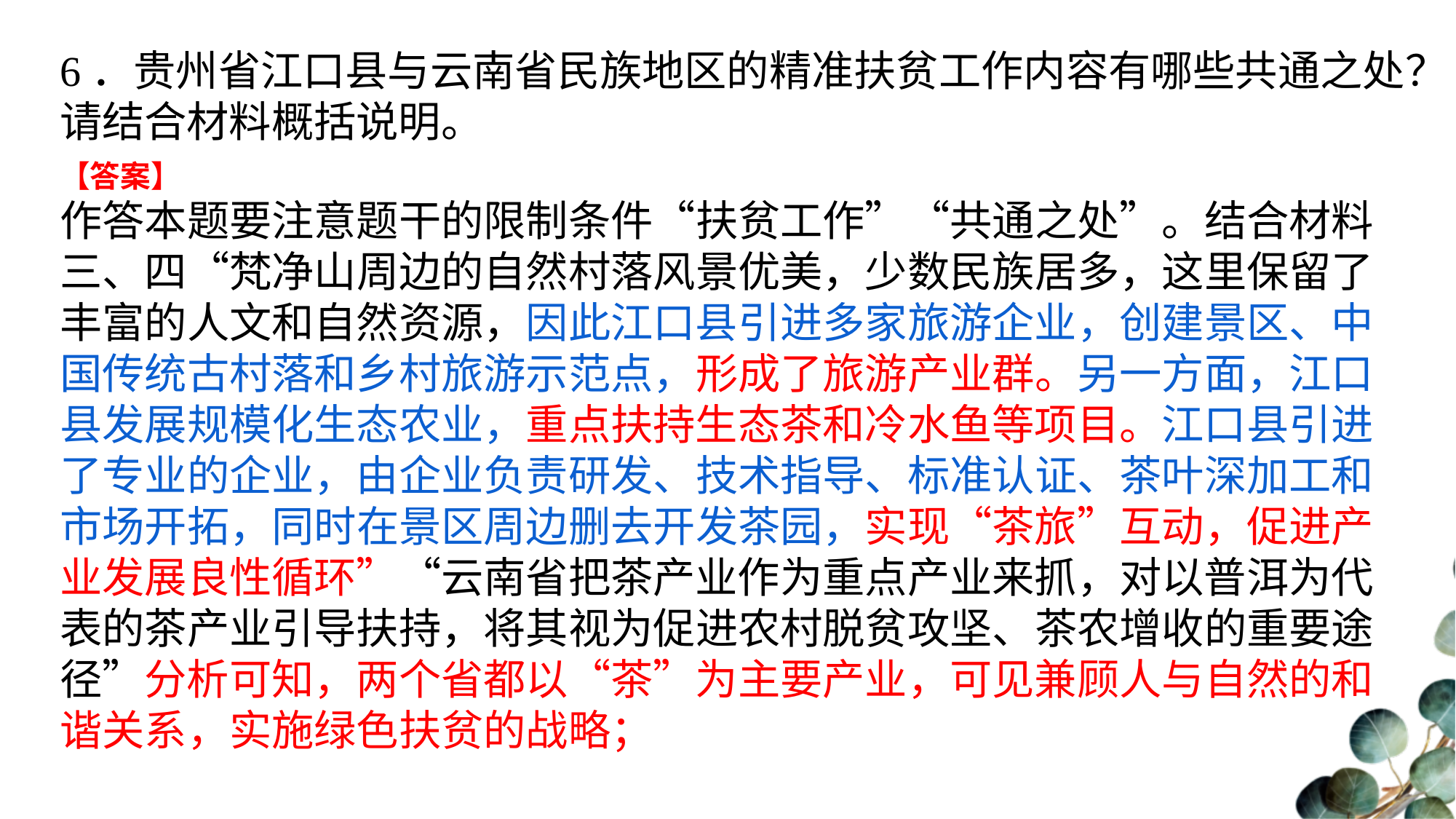

6．贵州省江口县与云南省民族地区的精准扶贫工作内容有哪些共通之处？请结合材料概括说明。
【答案】
作答本题要注意题干的限制条件“扶贫工作”“共通之处”。结合材料三、四“梵净山周边的自然村落风景优美，少数民族居多，这里保留了丰富的人文和自然资源，因此江口县引进多家旅游企业，创建景区、中国传统古村落和乡村旅游示范点，形成了旅游产业群。另一方面，江口县发展规模化生态农业，重点扶持生态茶和冷水鱼等项目。江口县引进了专业的企业，由企业负责研发、技术指导、标准认证、茶叶深加工和市场开拓，同时在景区周边删去开发茶园，实现“茶旅”互动，促进产业发展良性循环”“云南省把茶产业作为重点产业来抓，对以普洱为代表的茶产业引导扶持，将其视为促进农村脱贫攻坚、茶农增收的重要途径”分析可知，两个省都以“茶”为主要产业，可见兼顾人与自然的和谐关系，实施绿色扶贫的战略；